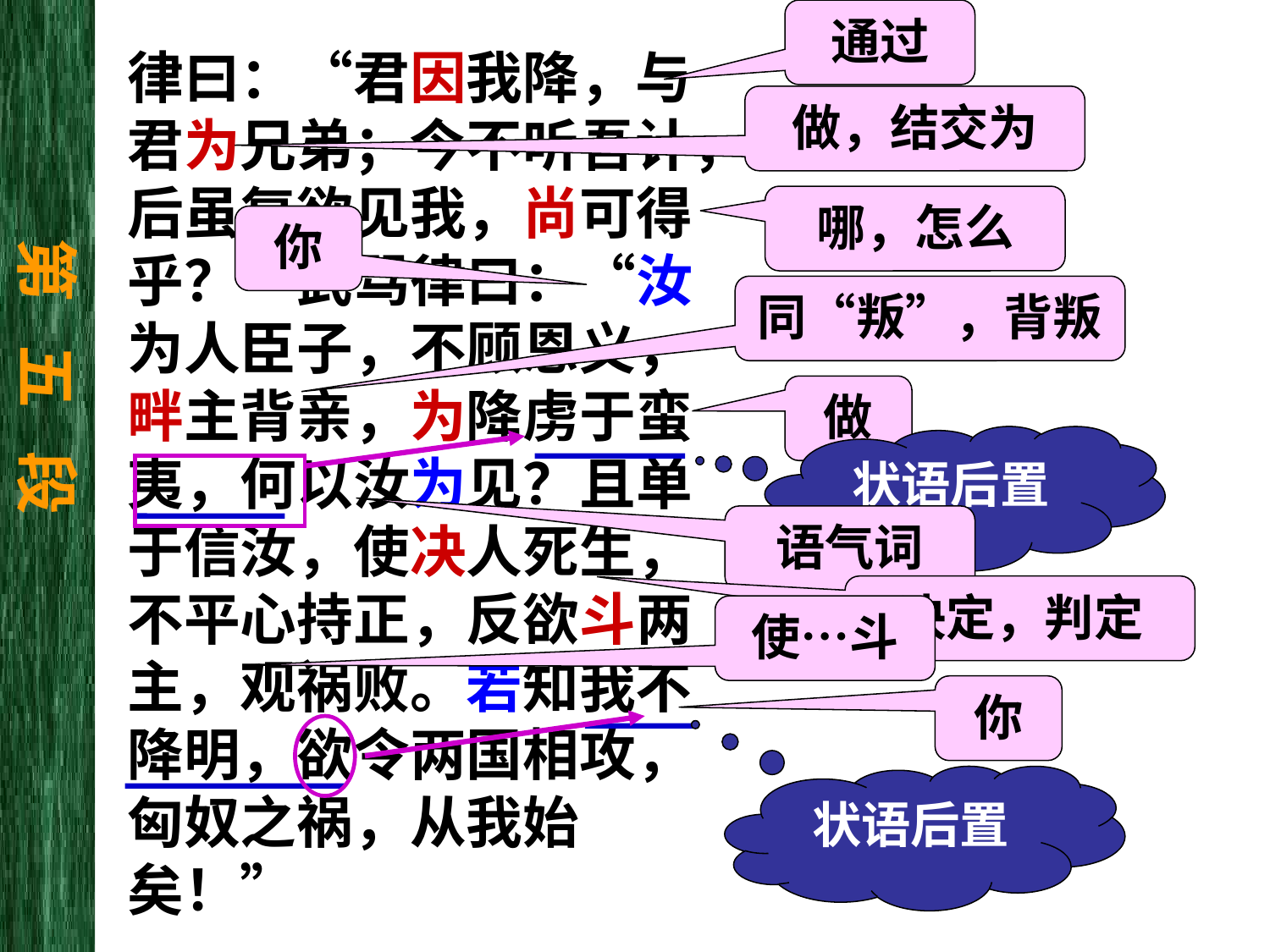

通过
律曰：“君因我降，与君为兄弟；今不听吾计，后虽复欲见我，尚可得乎？”武骂律曰：“汝为人臣子，不顾恩义，畔主背亲，为降虏于蛮夷，何以汝为见？且单于信汝，使决人死生，不平心持正，反欲斗两主，观祸败。若知我不降明，欲令两国相攻，匈奴之祸，从我始矣！”
做，结交为
哪，怎么
你
第   五   段
同“叛”，背叛
做
状语后置

语气词

决定，判定
使…斗
你

状语后置